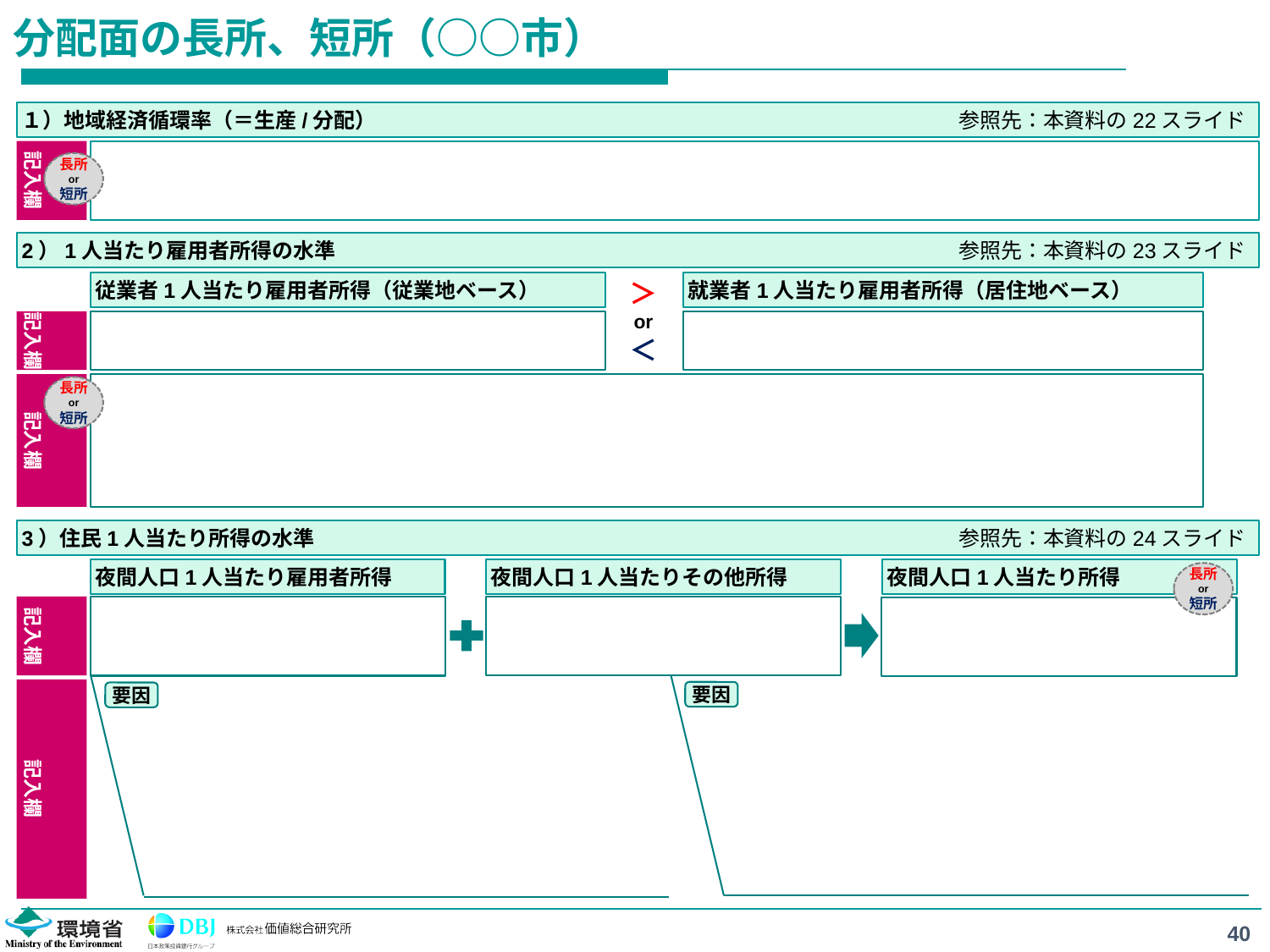

# 分配面の長所、短所（○○市）
１）地域経済循環率（＝生産/分配）
参照先：本資料の22スライド
記入欄

長所
or
短所
2）1人当たり雇用者所得の水準
参照先：本資料の23スライド
＞
or
＜
従業者1人当たり雇用者所得（従業地ベース）
就業者1人当たり雇用者所得（居住地ベース）
記入欄

記入欄

長所
or
短所
参照先：本資料の24スライド
3）住民1人当たり所得の水準
夜間人口1人当たり雇用者所得
夜間人口1人当たりその他所得
夜間人口1人当たり所得
長所
or
短所
記入欄

記入欄
要因
要因
40